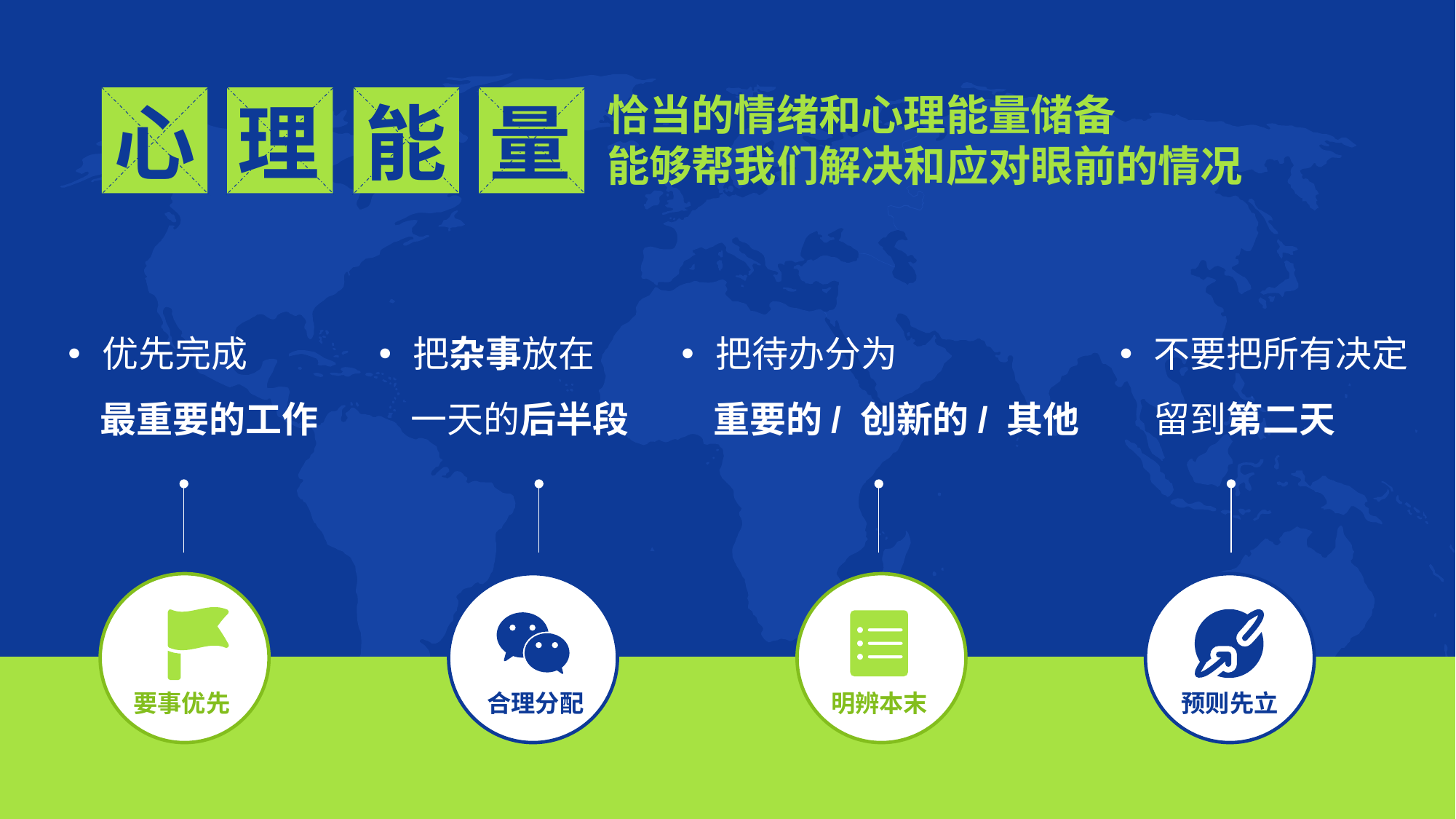

恰当的情绪和心理能量储备
能够帮我们解决和应对眼前的情况
心
理
能
量

优先完成
最重要的工作
把杂事放在
一天的后半段
把待办分为
重要的/ 创新的/ 其他
不要把所有决定留到第二天

要事优先

合理分配

明辨本末

预则先立